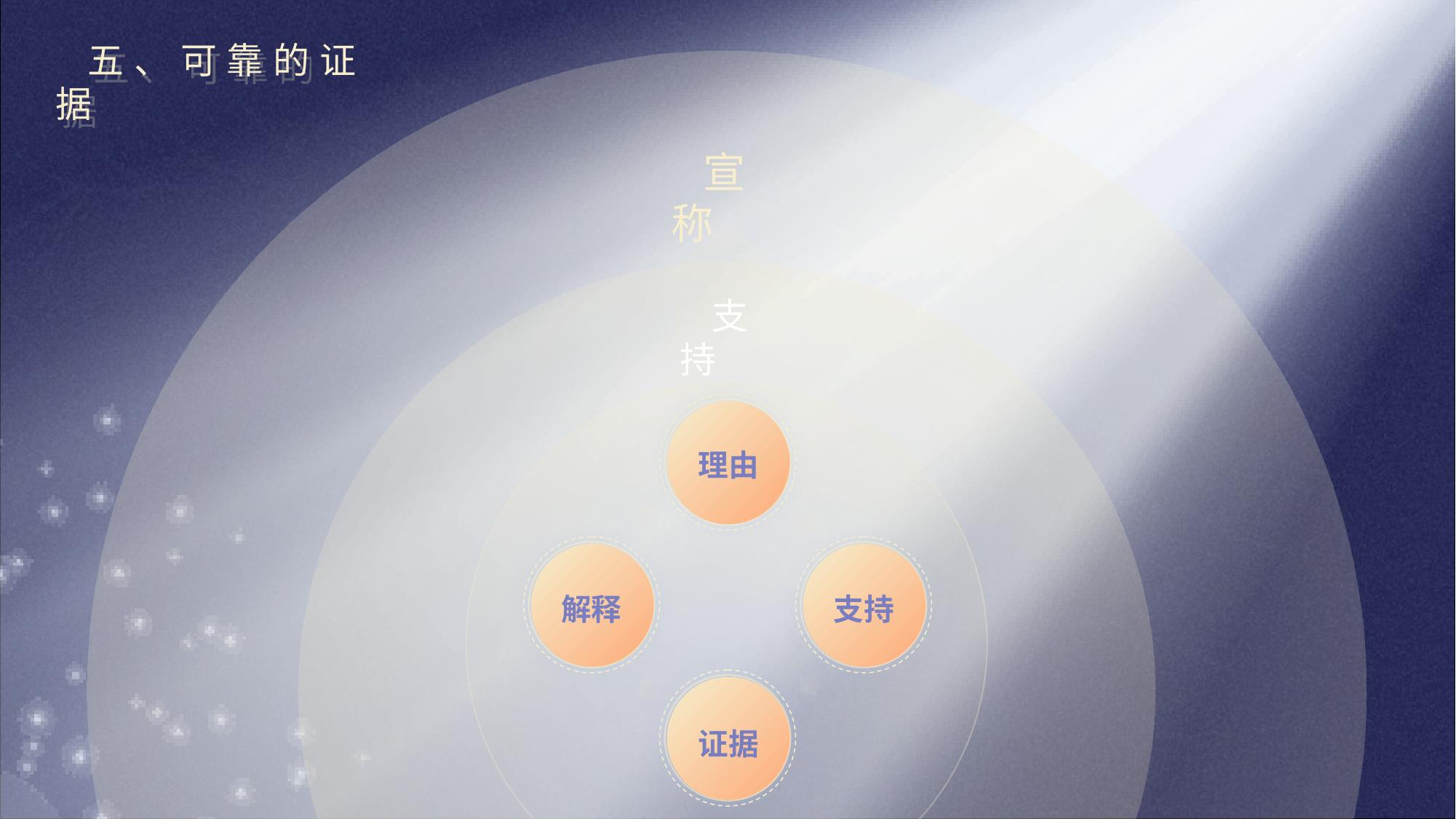

五、可靠的证据
五、可靠的证据

宣称

支持

理由

解释
支持

证据